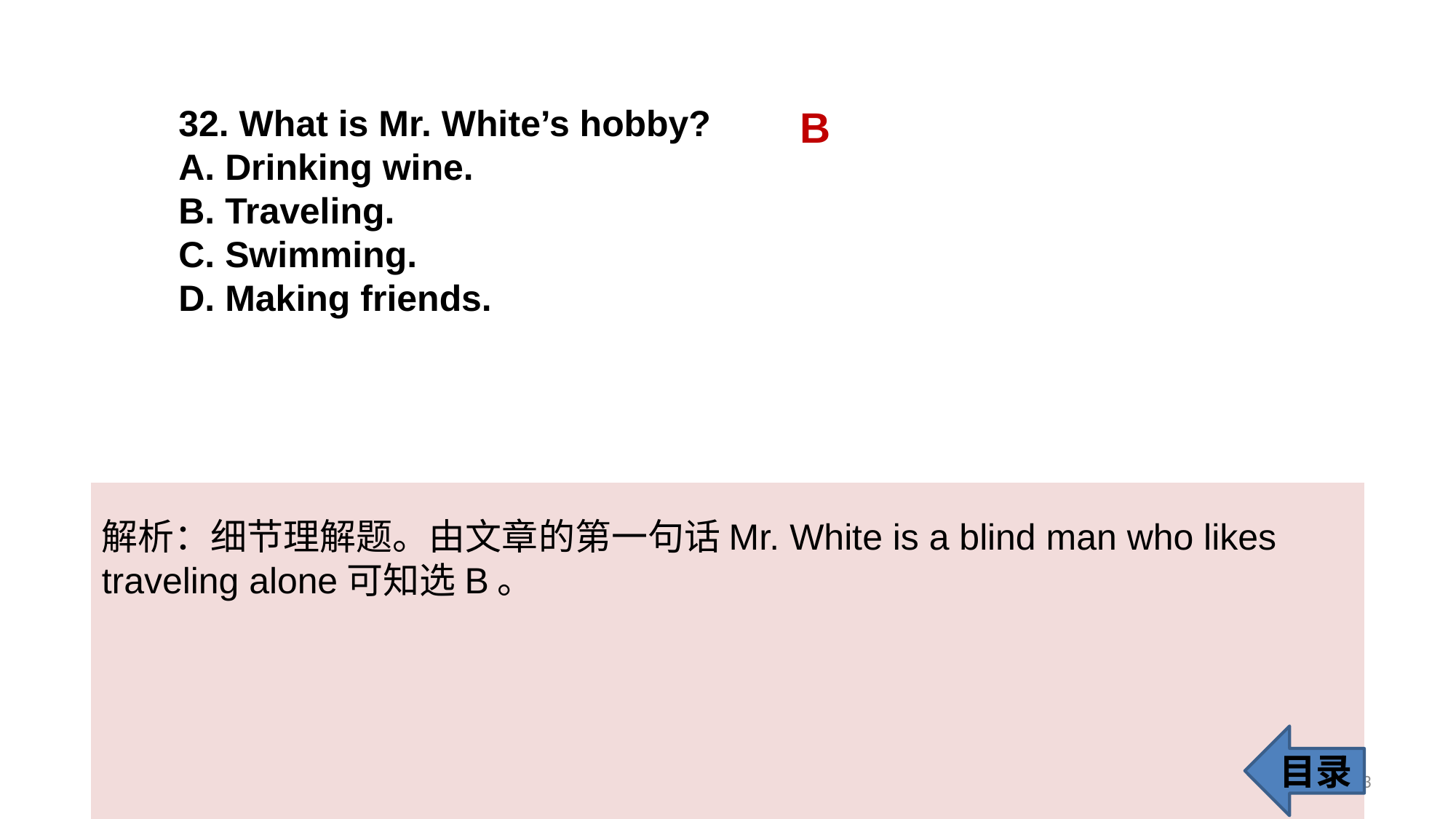

32. What is Mr. White’s hobby?
A. Drinking wine.
B. Traveling.
C. Swimming.
D. Making friends.
 B

解析：细节理解题。由文章的第一句话Mr. White is a blind man who likes traveling alone可知选B。
目录
33